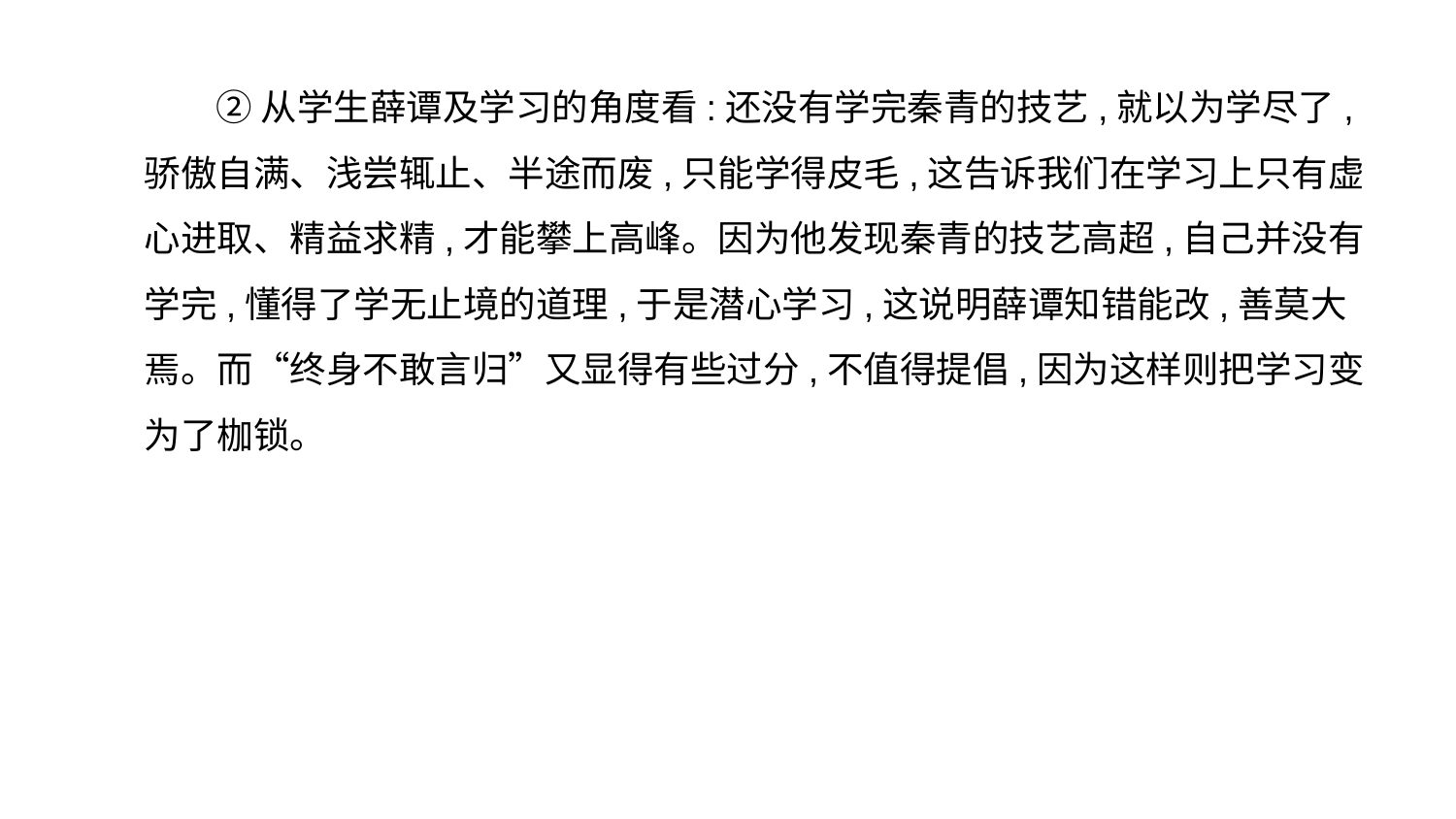

②从学生薛谭及学习的角度看:还没有学完秦青的技艺,就以为学尽了,骄傲自满、浅尝辄止、半途而废,只能学得皮毛,这告诉我们在学习上只有虚心进取、精益求精,才能攀上高峰。因为他发现秦青的技艺高超,自己并没有学完,懂得了学无止境的道理,于是潜心学习,这说明薛谭知错能改,善莫大焉。而“终身不敢言归”又显得有些过分,不值得提倡,因为这样则把学习变为了枷锁。